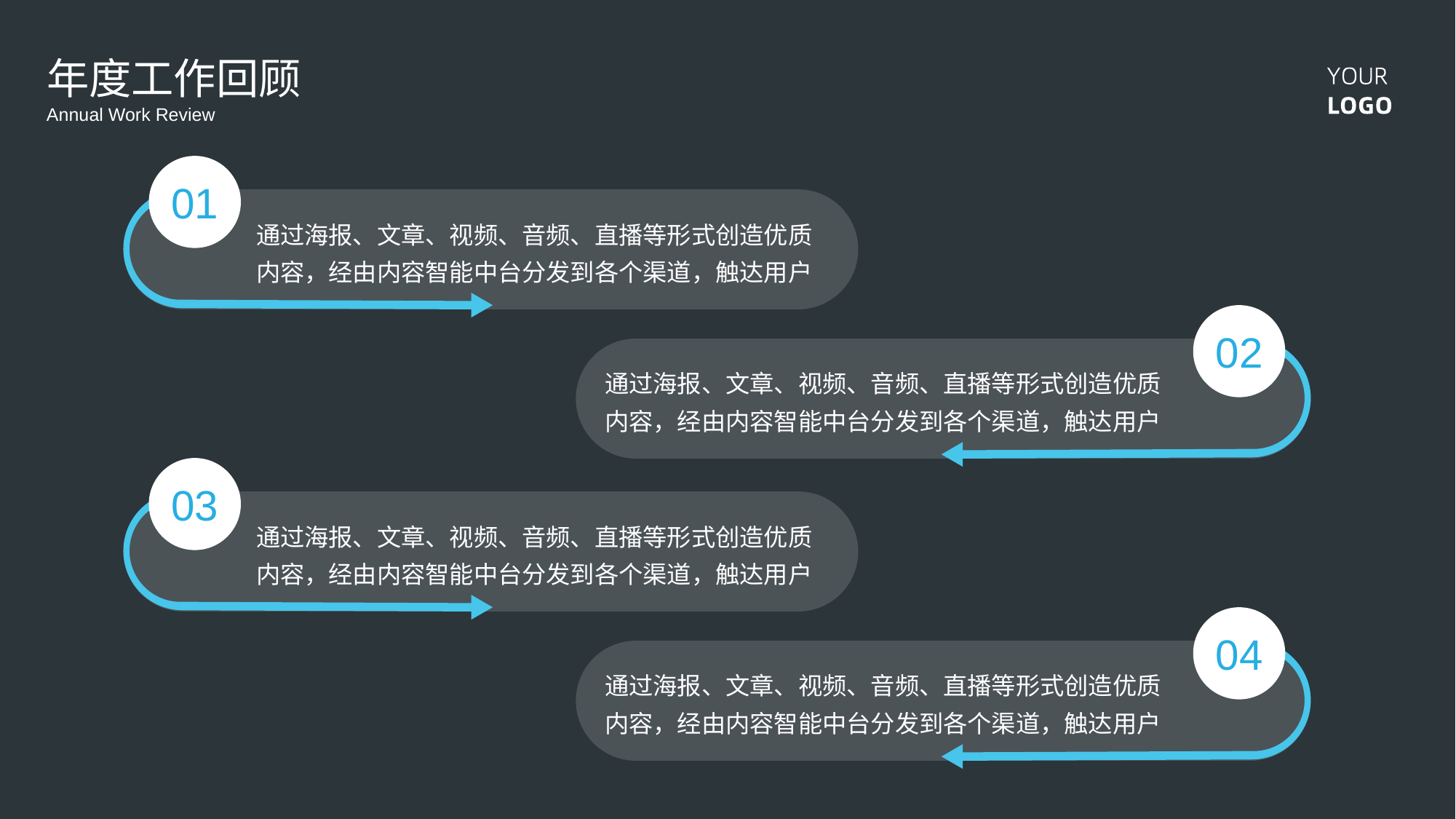

年度工作回顾

Annual Work Review

01

通过海报、文章、视频、音频、直播等形式创造优质内容，经由内容智能中台分发到各个渠道，触达用户

02

通过海报、文章、视频、音频、直播等形式创造优质内容，经由内容智能中台分发到各个渠道，触达用户

03

通过海报、文章、视频、音频、直播等形式创造优质内容，经由内容智能中台分发到各个渠道，触达用户

04

通过海报、文章、视频、音频、直播等形式创造优质内容，经由内容智能中台分发到各个渠道，触达用户